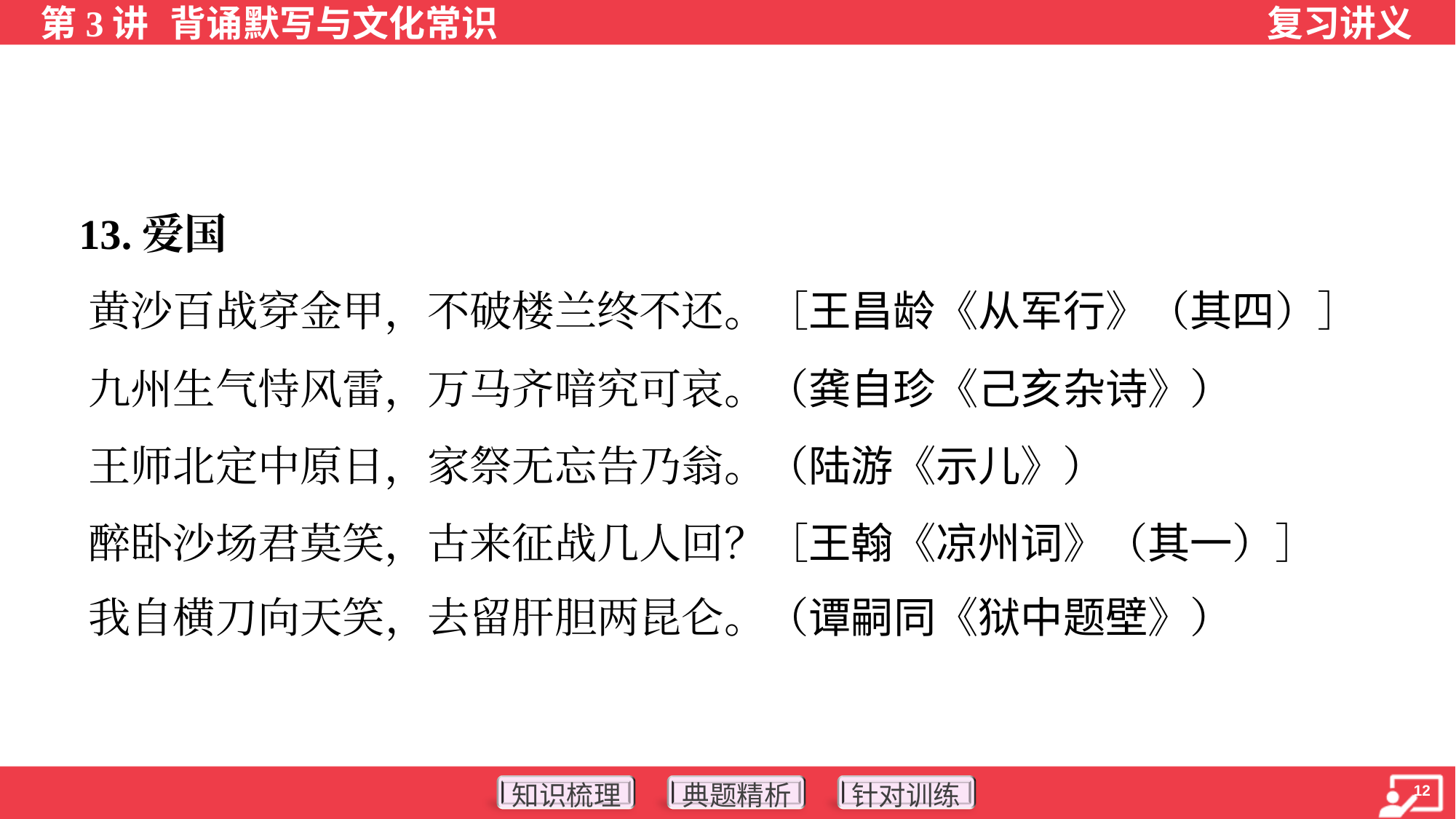

13.爱国
    黄沙百战穿金甲，不破楼兰终不还。［王昌龄《从军行》（其四）］
    九州生气恃风雷，万马齐喑究可哀。（龚自珍《己亥杂诗》）
    王师北定中原日，家祭无忘告乃翁。（陆游《示儿》）
    醉卧沙场君莫笑，古来征战几人回？［王翰《凉州词》（其一）］
    我自横刀向天笑，去留肝胆两昆仑。（谭嗣同《狱中题壁》）